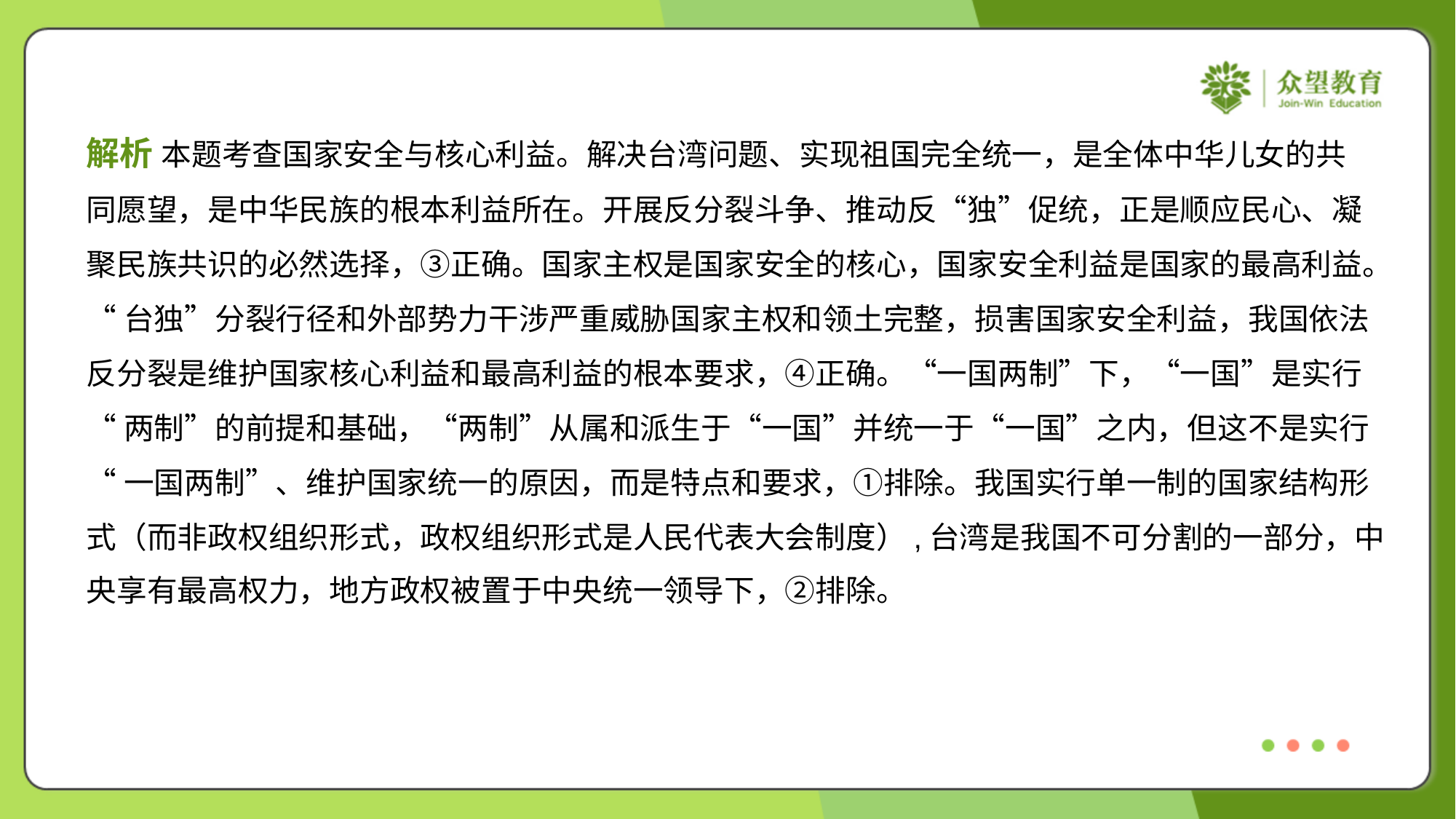

解析 本题考查国家安全与核心利益。解决台湾问题、实现祖国完全统一，是全体中华儿女的共
同愿望，是中华民族的根本利益所在。开展反分裂斗争、推动反“独”促统，正是顺应民心、凝
聚民族共识的必然选择，③正确。国家主权是国家安全的核心，国家安全利益是国家的最高利益。
“台独”分裂行径和外部势力干涉严重威胁国家主权和领土完整，损害国家安全利益，我国依法
反分裂是维护国家核心利益和最高利益的根本要求，④正确。“一国两制”下，“一国”是实行
“两制”的前提和基础，“两制”从属和派生于“一国”并统一于“一国”之内，但这不是实行
“一国两制”、维护国家统一的原因，而是特点和要求，①排除。我国实行单一制的国家结构形
式（而非政权组织形式，政权组织形式是人民代表大会制度）,台湾是我国不可分割的一部分，中
央享有最高权力，地方政权被置于中央统一领导下，②排除。